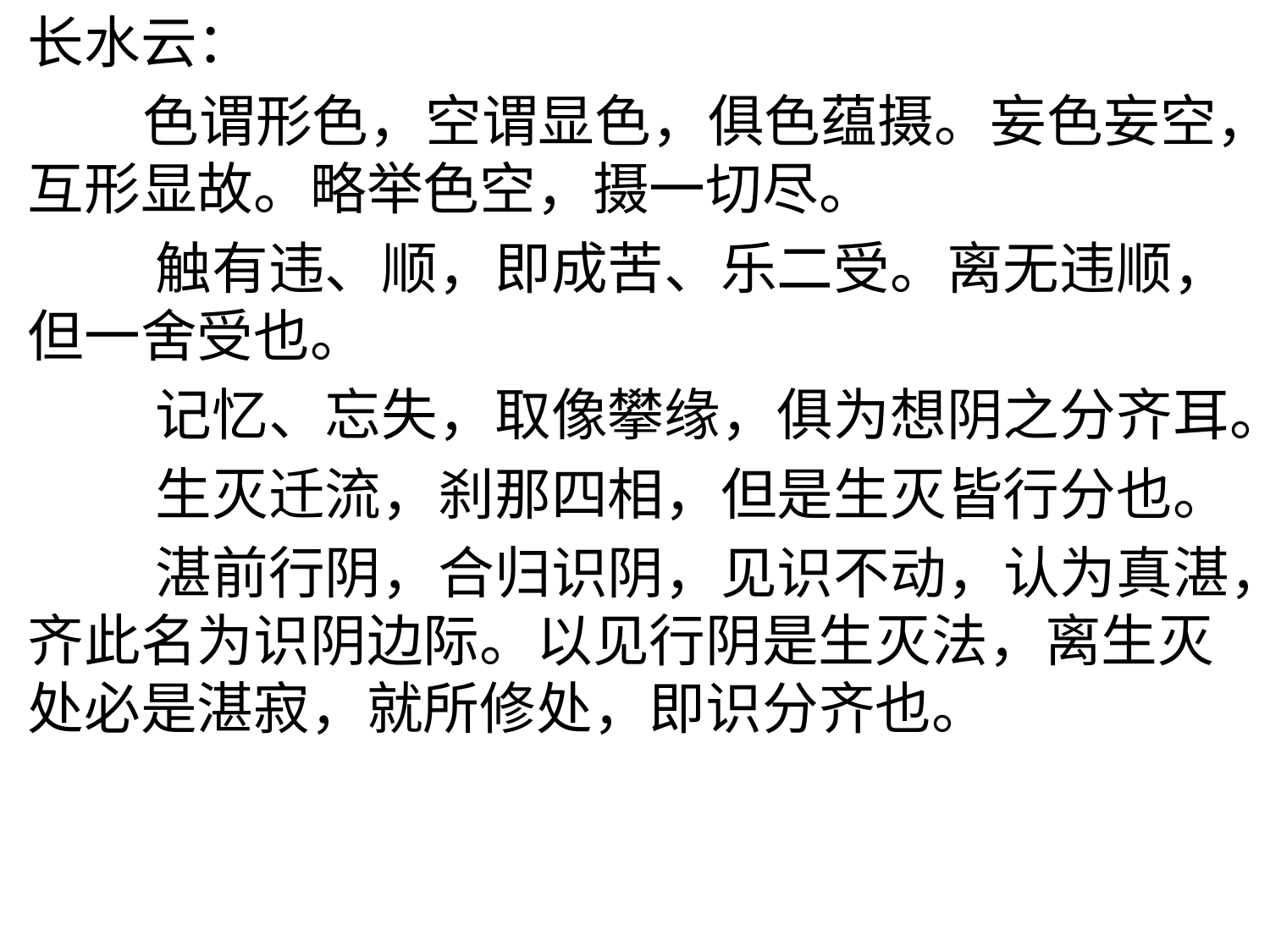

长水云：
        色谓形色，空谓显色，俱色蕴摄。妄色妄空，互形显故。略举色空，摄一切尽。
         触有违、顺，即成苦、乐二受。离无违顺，但一舍受也。
         记忆、忘失，取像攀缘，俱为想阴之分齐耳。
         生灭迁流，刹那四相，但是生灭皆行分也。
         湛前行阴，合归识阴，见识不动，认为真湛，齐此名为识阴边际。以见行阴是生灭法，离生灭处必是湛寂，就所修处，即识分齐也。